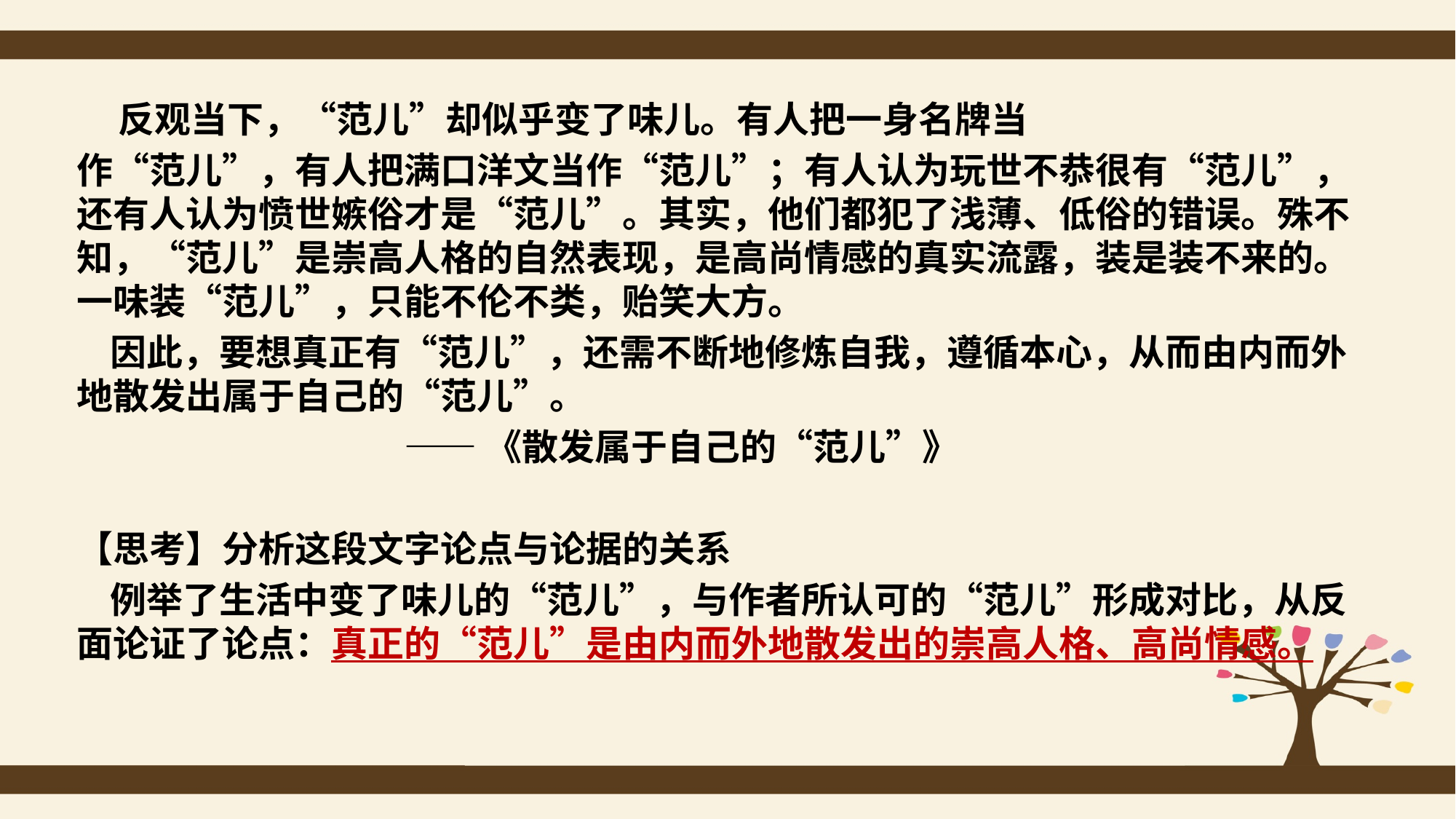

反观当下，“范儿”却似乎变了味儿。有人把一身名牌当
作“范儿”，有人把满口洋文当作“范儿”；有人认为玩世不恭很有“范儿”，还有人认为愤世嫉俗才是“范儿”。其实，他们都犯了浅薄、低俗的错误。殊不知，“范儿”是崇高人格的自然表现，是高尚情感的真实流露，装是装不来的。一味装“范儿”，只能不伦不类，贻笑大方。
   因此，要想真正有“范儿”，还需不断地修炼自我，遵循本心，从而由内而外地散发出属于自己的“范儿”。
                                        ——《散发属于自己的“范儿”》

【思考】分析这段文字论点与论据的关系
   例举了生活中变了味儿的“范儿”，与作者所认可的“范儿”形成对比，从反面论证了论点：真正的“范儿”是由内而外地散发出的崇高人格、高尚情感。